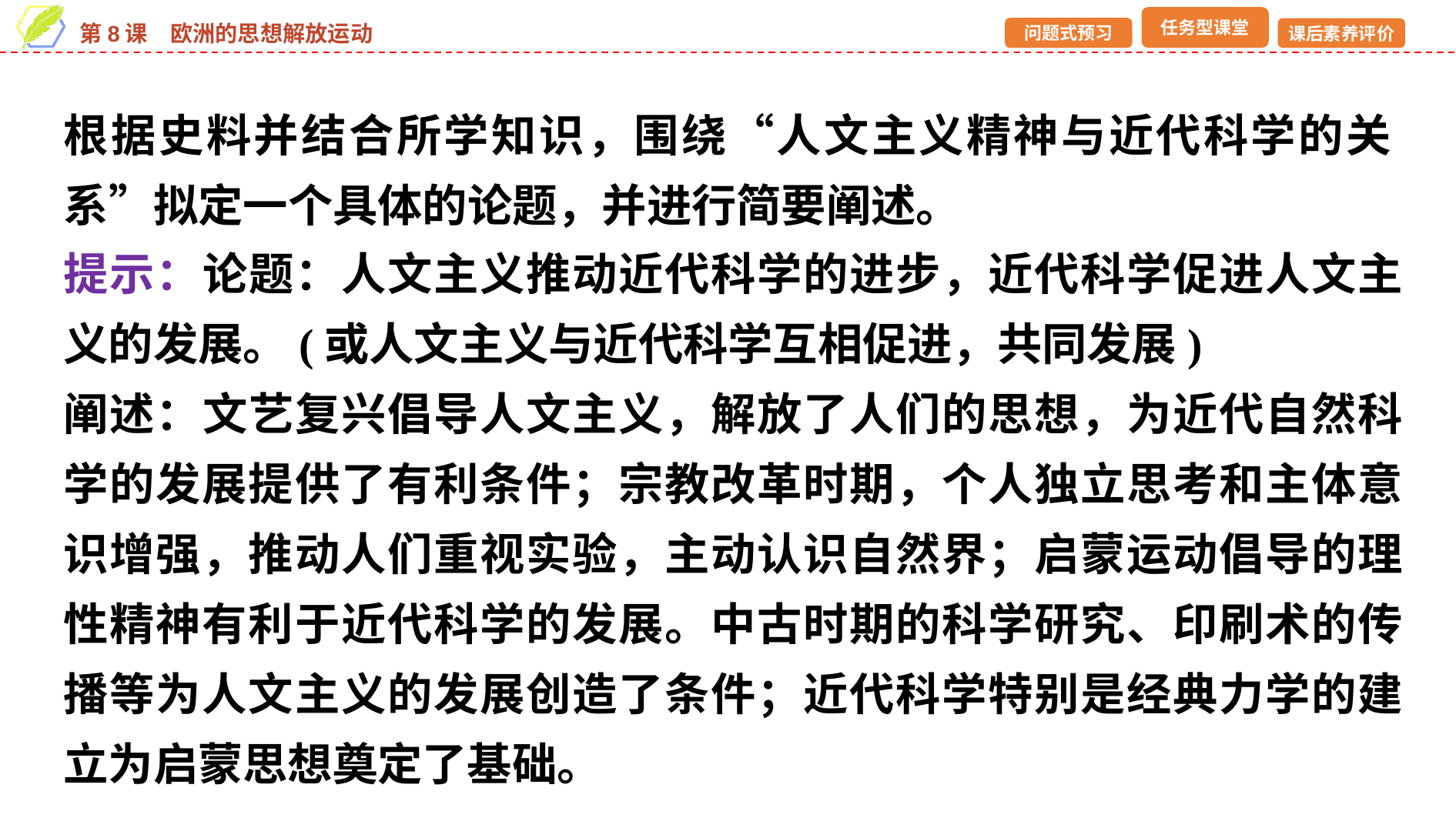

根据史料并结合所学知识，围绕“人文主义精神与近代科学的关系”拟定一个具体的论题，并进行简要阐述。
提示：论题：人文主义推动近代科学的进步，近代科学促进人文主义的发展。(或人文主义与近代科学互相促进，共同发展)
阐述：文艺复兴倡导人文主义，解放了人们的思想，为近代自然科学的发展提供了有利条件；宗教改革时期，个人独立思考和主体意识增强，推动人们重视实验，主动认识自然界；启蒙运动倡导的理性精神有利于近代科学的发展。中古时期的科学研究、印刷术的传播等为人文主义的发展创造了条件；近代科学特别是经典力学的建立为启蒙思想奠定了基础。